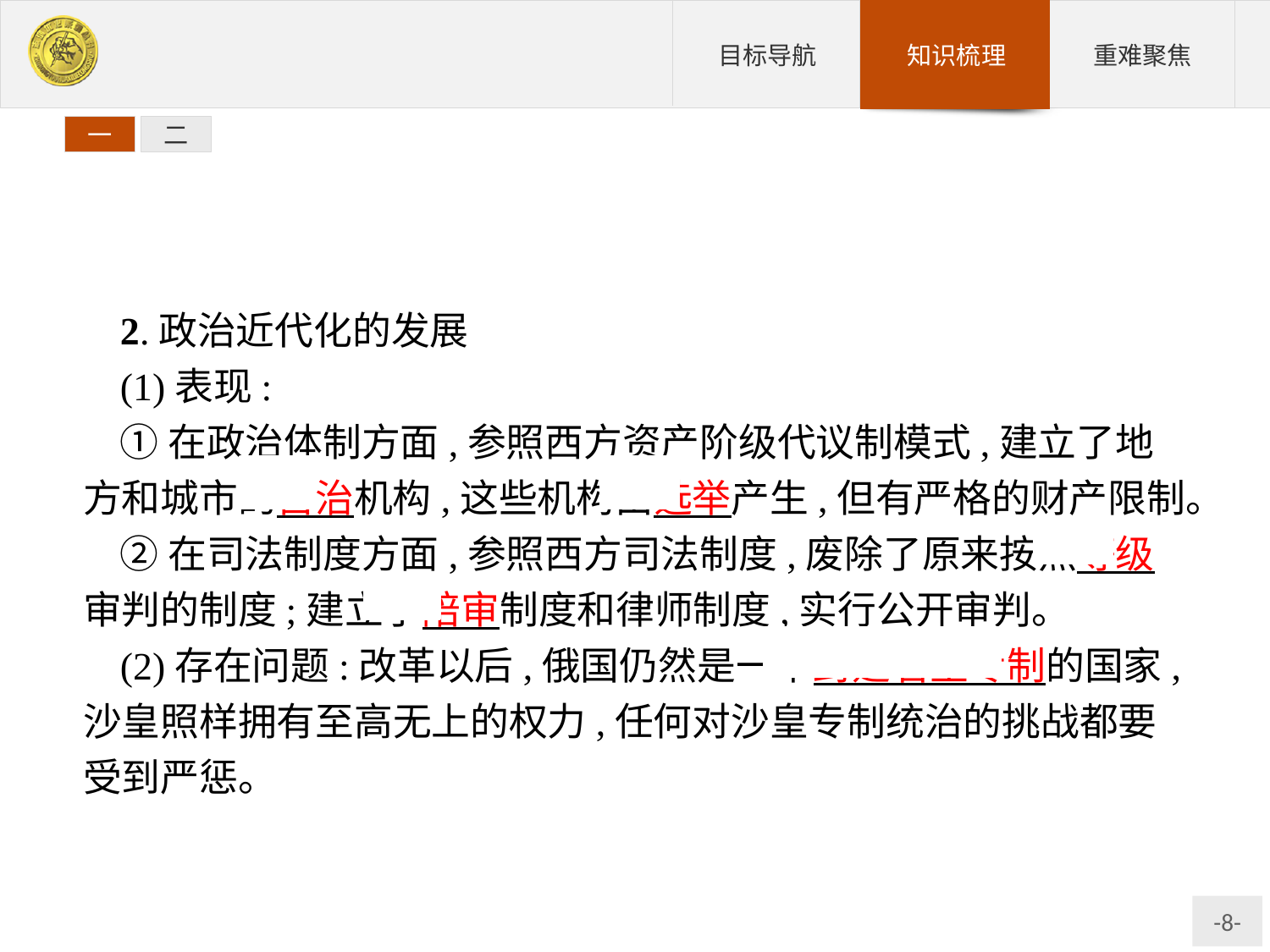

一
二
2.政治近代化的发展
(1)表现:
①在政治体制方面,参照西方资产阶级代议制模式,建立了地方和城市的自治机构,这些机构由选举产生,但有严格的财产限制。
②在司法制度方面,参照西方司法制度,废除了原来按照等级审判的制度;建立了陪审制度和律师制度,实行公开审判。
(2)存在问题:改革以后,俄国仍然是一个封建君主专制的国家,沙皇照样拥有至高无上的权力,任何对沙皇专制统治的挑战都要受到严惩。